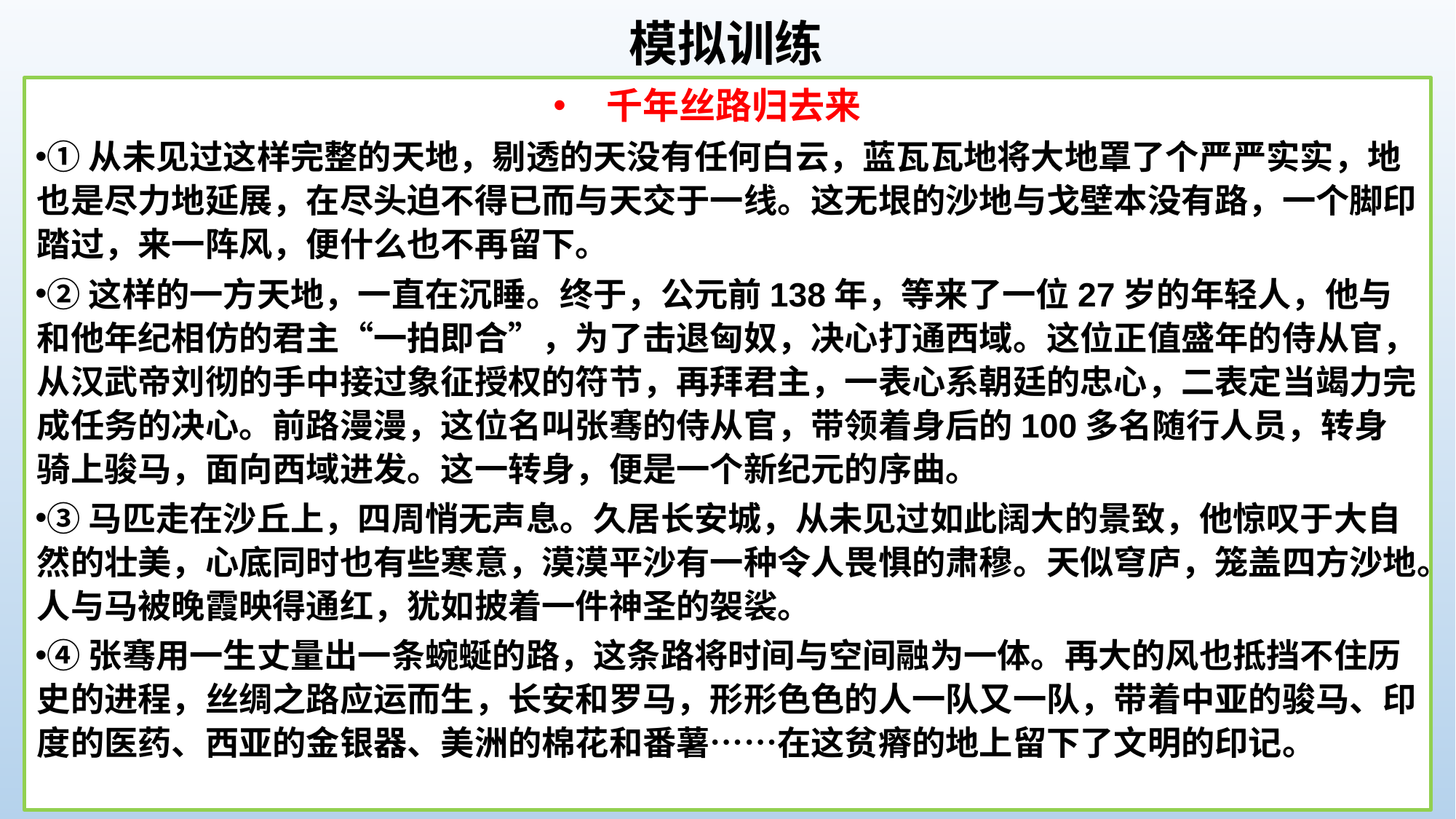

模拟训练
千年丝路归去来
①从未见过这样完整的天地，剔透的天没有任何白云，蓝瓦瓦地将大地罩了个严严实实，地也是尽力地延展，在尽头迫不得已而与天交于一线。这无垠的沙地与戈壁本没有路，一个脚印踏过，来一阵风，便什么也不再留下。
②这样的一方天地，一直在沉睡。终于，公元前138年，等来了一位27岁的年轻人，他与和他年纪相仿的君主“一拍即合”，为了击退匈奴，决心打通西域。这位正值盛年的侍从官，从汉武帝刘彻的手中接过象征授权的符节，再拜君主，一表心系朝廷的忠心，二表定当竭力完成任务的决心。前路漫漫，这位名叫张骞的侍从官，带领着身后的100多名随行人员，转身骑上骏马，面向西域进发。这一转身，便是一个新纪元的序曲。
③马匹走在沙丘上，四周悄无声息。久居长安城，从未见过如此阔大的景致，他惊叹于大自然的壮美，心底同时也有些寒意，漠漠平沙有一种令人畏惧的肃穆。天似穹庐，笼盖四方沙地。人与马被晚霞映得通红，犹如披着一件神圣的袈裟。
④张骞用一生丈量出一条蜿蜒的路，这条路将时间与空间融为一体。再大的风也抵挡不住历史的进程，丝绸之路应运而生，长安和罗马，形形色色的人一队又一队，带着中亚的骏马、印度的医药、西亚的金银器、美洲的棉花和番薯……在这贫瘠的地上留下了文明的印记。